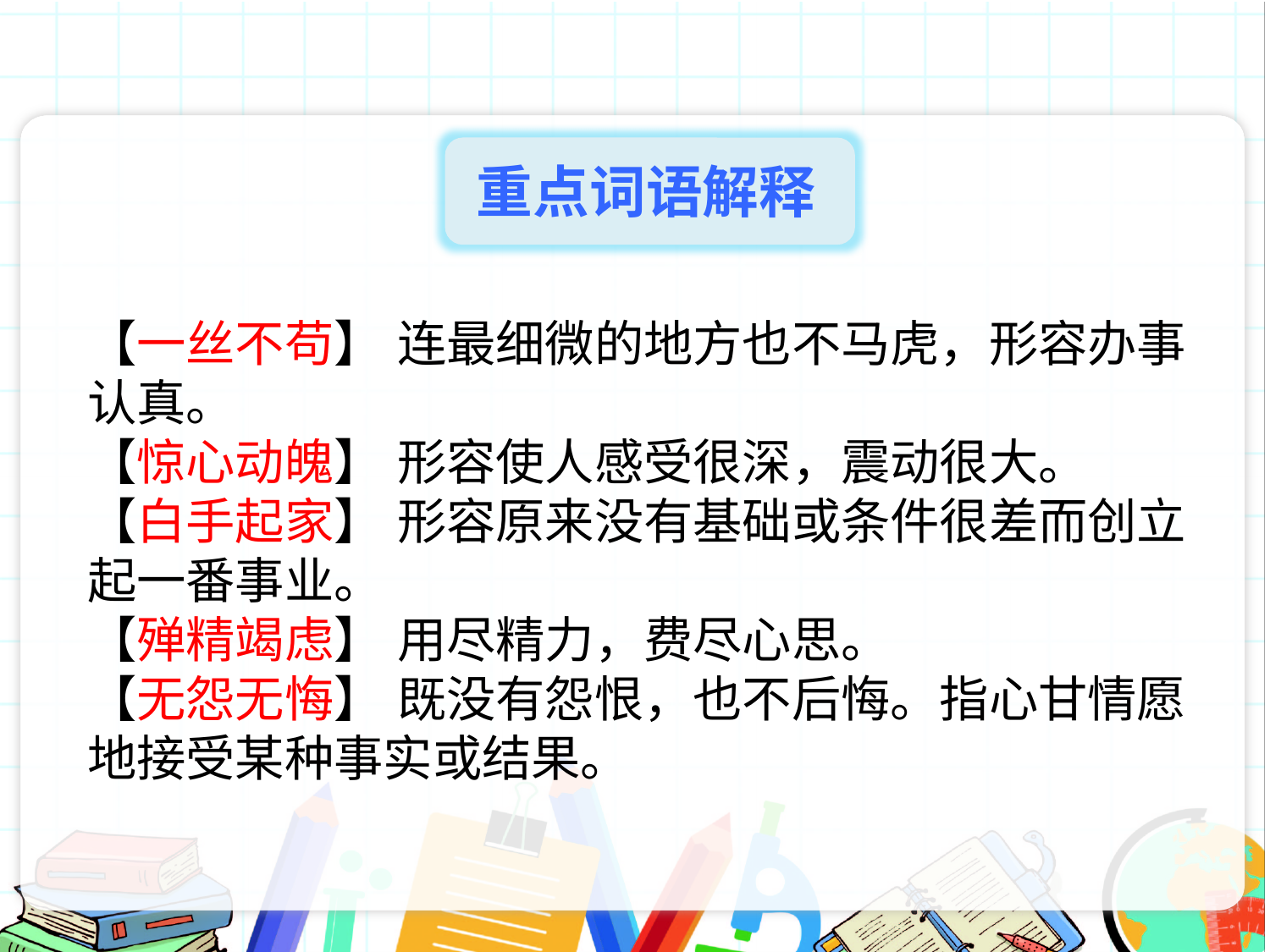

重点词语解释
【一丝不苟】 连最细微的地方也不马虎，形容办事认真。
【惊心动魄】 形容使人感受很深，震动很大。
【白手起家】 形容原来没有基础或条件很差而创立起一番事业。
【殚精竭虑】 用尽精力，费尽心思。
【无怨无悔】 既没有怨恨，也不后悔。指心甘情愿地接受某种事实或结果。